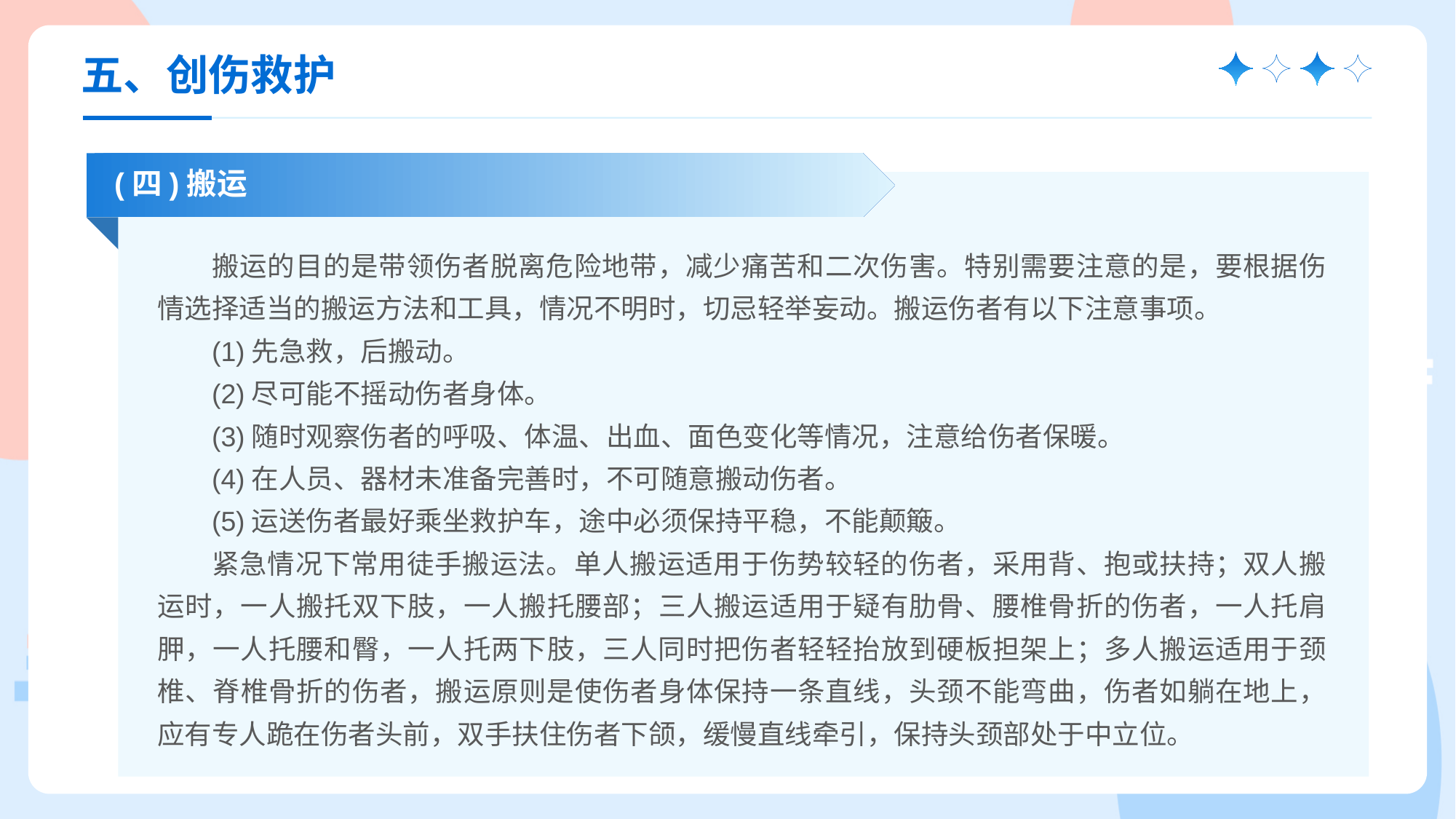

五、创伤救护
(四)搬运

搬运的目的是带领伤者脱离危险地带，减少痛苦和二次伤害。特别需要注意的是，要根据伤情选择适当的搬运方法和工具，情况不明时，切忌轻举妄动。搬运伤者有以下注意事项。
(1)先急救，后搬动。
(2)尽可能不摇动伤者身体。
(3)随时观察伤者的呼吸、体温、出血、面色变化等情况，注意给伤者保暖。
(4)在人员、器材未准备完善时，不可随意搬动伤者。
(5)运送伤者最好乘坐救护车，途中必须保持平稳，不能颠簸。
紧急情况下常用徒手搬运法。单人搬运适用于伤势较轻的伤者，采用背、抱或扶持；双人搬运时，一人搬托双下肢，一人搬托腰部；三人搬运适用于疑有肋骨、腰椎骨折的伤者，一人托肩胛，一人托腰和臀，一人托两下肢，三人同时把伤者轻轻抬放到硬板担架上；多人搬运适用于颈椎、脊椎骨折的伤者，搬运原则是使伤者身体保持一条直线，头颈不能弯曲，伤者如躺在地上，应有专人跪在伤者头前，双手扶住伤者下颌，缓慢直线牵引，保持头颈部处于中立位。